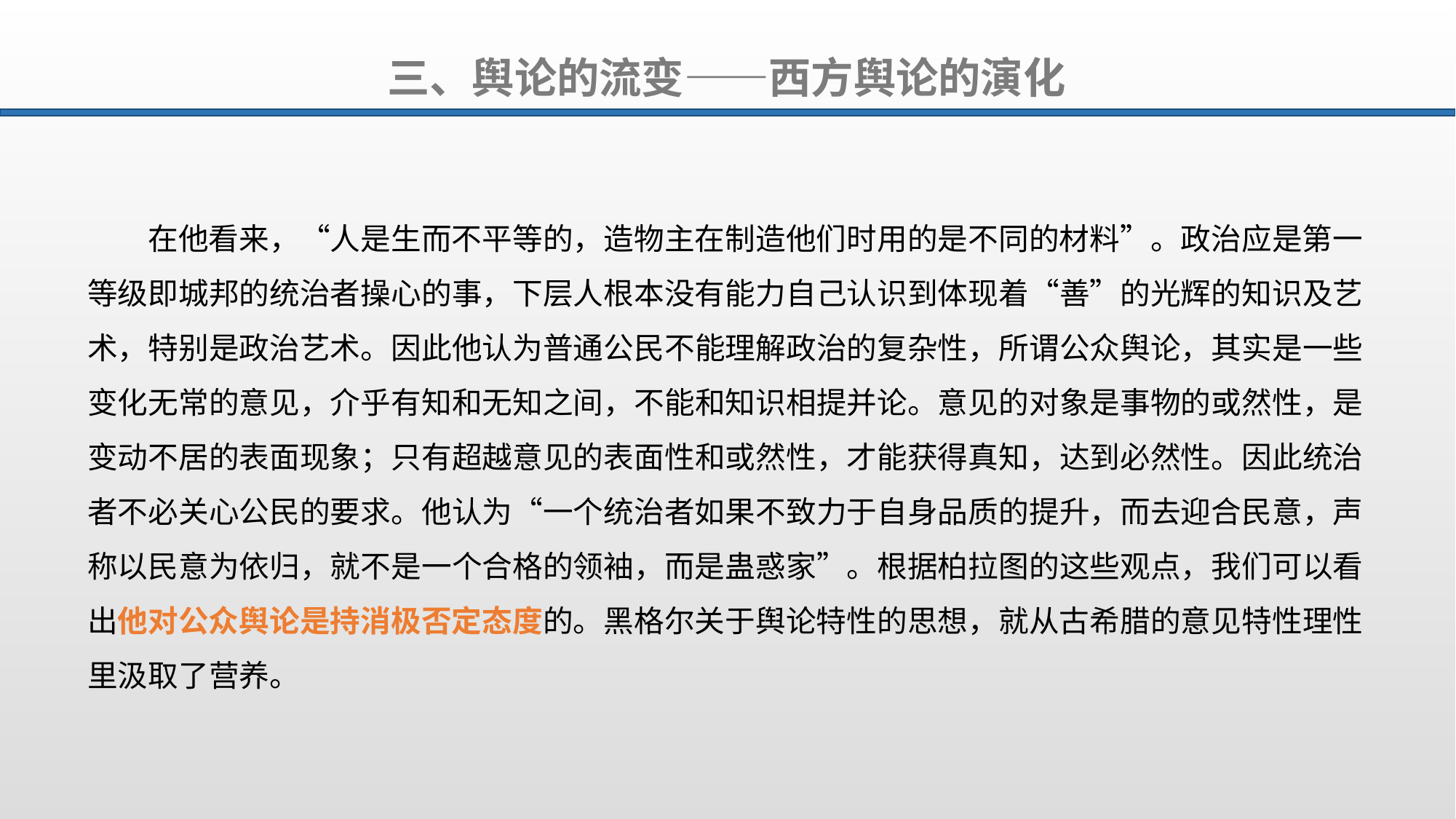

三、舆论的流变——西方舆论的演化

在他看来，“人是生而不平等的，造物主在制造他们时用的是不同的材料”。政治应是第一等级即城邦的统治者操心的事，下层人根本没有能力自己认识到体现着“善”的光辉的知识及艺术，特别是政治艺术。因此他认为普通公民不能理解政治的复杂性，所谓公众舆论，其实是一些变化无常的意见，介乎有知和无知之间，不能和知识相提并论。意见的对象是事物的或然性，是变动不居的表面现象；只有超越意见的表面性和或然性，才能获得真知，达到必然性。因此统治者不必关心公民的要求。他认为“一个统治者如果不致力于自身品质的提升，而去迎合民意，声称以民意为依归，就不是一个合格的领袖，而是蛊惑家”。根据柏拉图的这些观点，我们可以看出他对公众舆论是持消极否定态度的。黑格尔关于舆论特性的思想，就从古希腊的意见特性理性里汲取了营养。